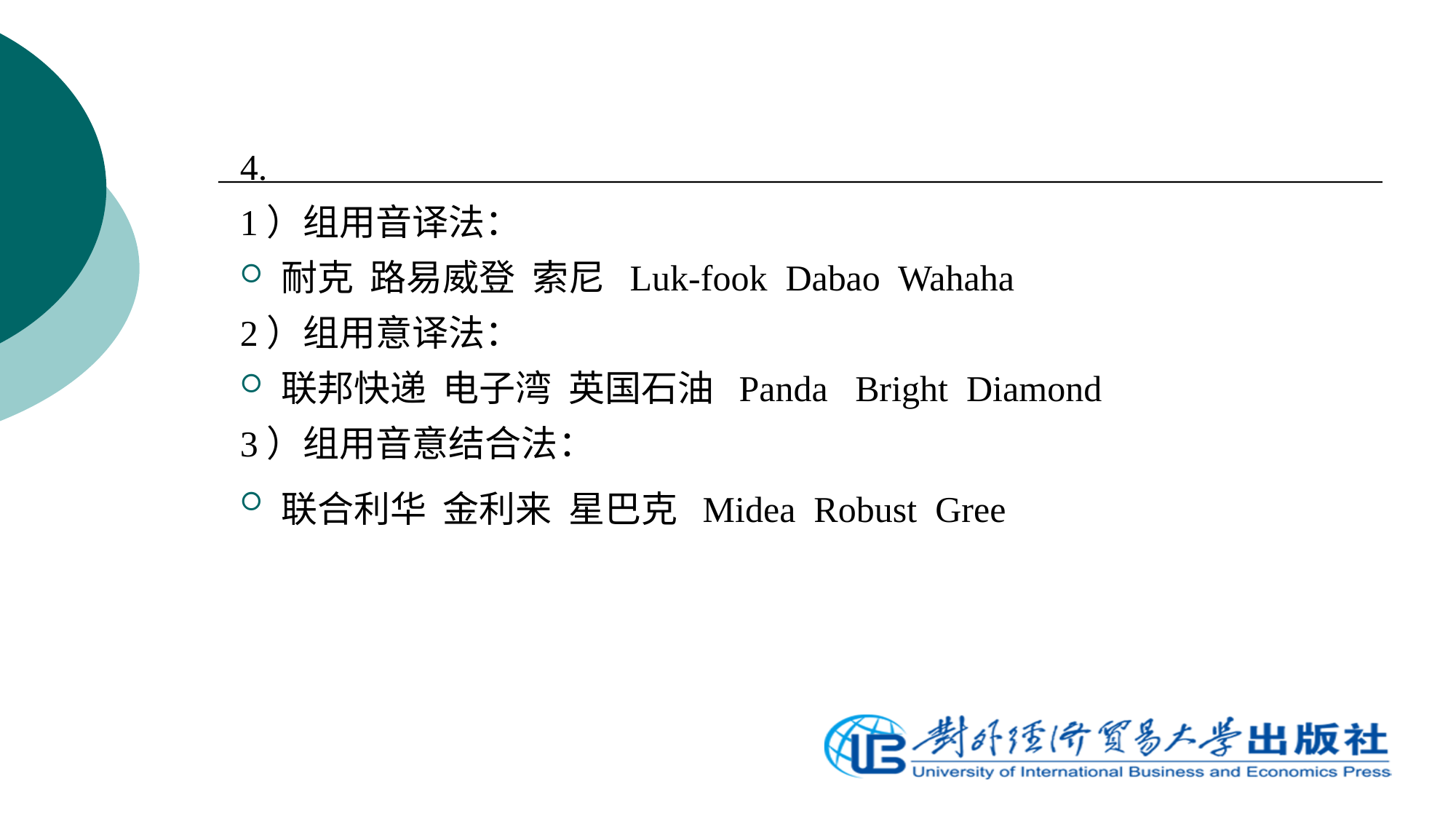

4.
1）组用音译法：
耐克  路易威登  索尼  Luk-fook  Dabao  Wahaha
2）组用意译法：
联邦快递  电子湾  英国石油  Panda   Bright  Diamond
3）组用音意结合法：
联合利华  金利来  星巴克  Midea  Robust  Gree